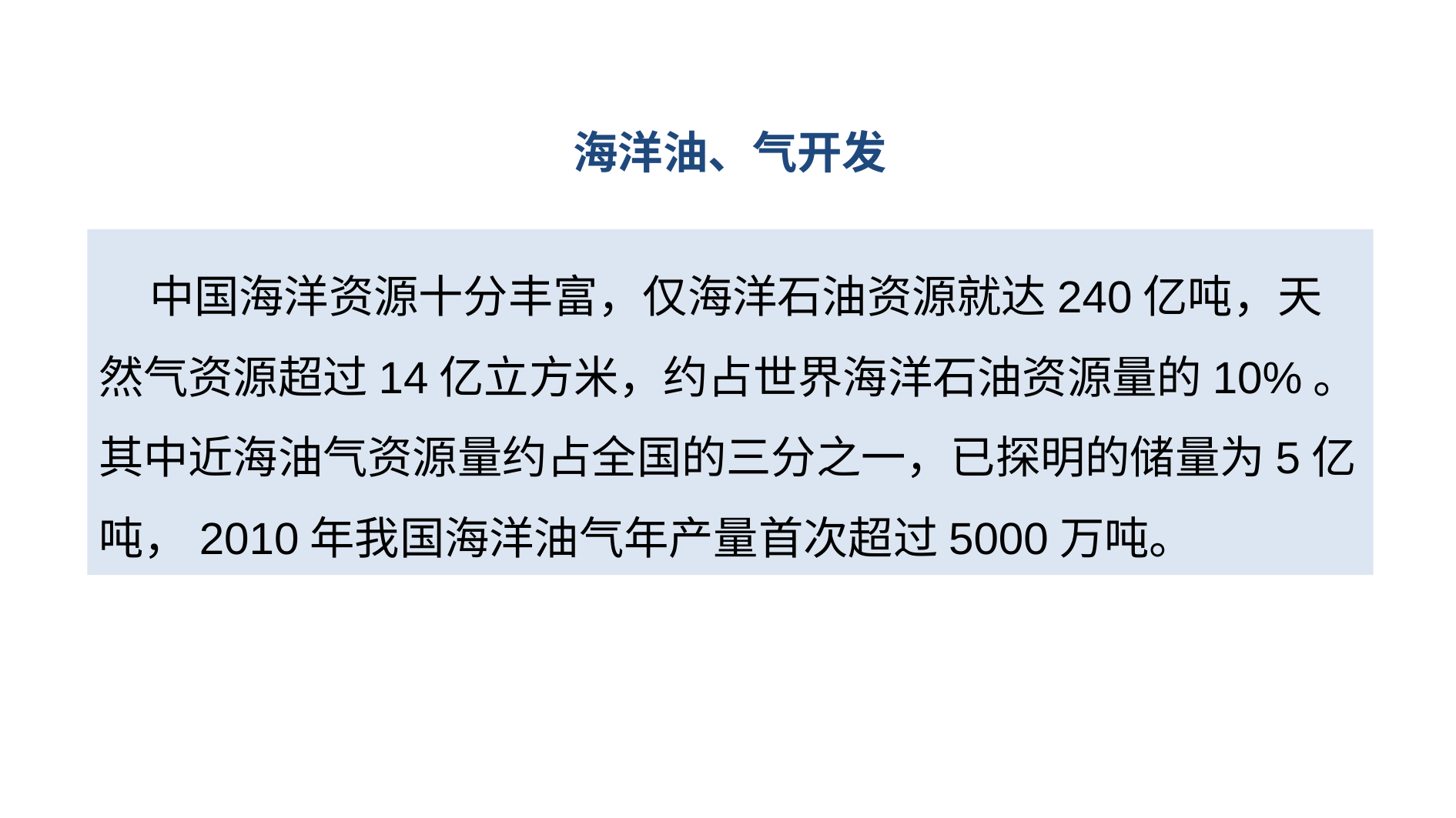

海洋油、气开发
    中国海洋资源十分丰富，仅海洋石油资源就达240亿吨，天然气资源超过14亿立方米，约占世界海洋石油资源量的10%。其中近海油气资源量约占全国的三分之一，已探明的储量为5亿吨，2010年我国海洋油气年产量首次超过5000万吨。